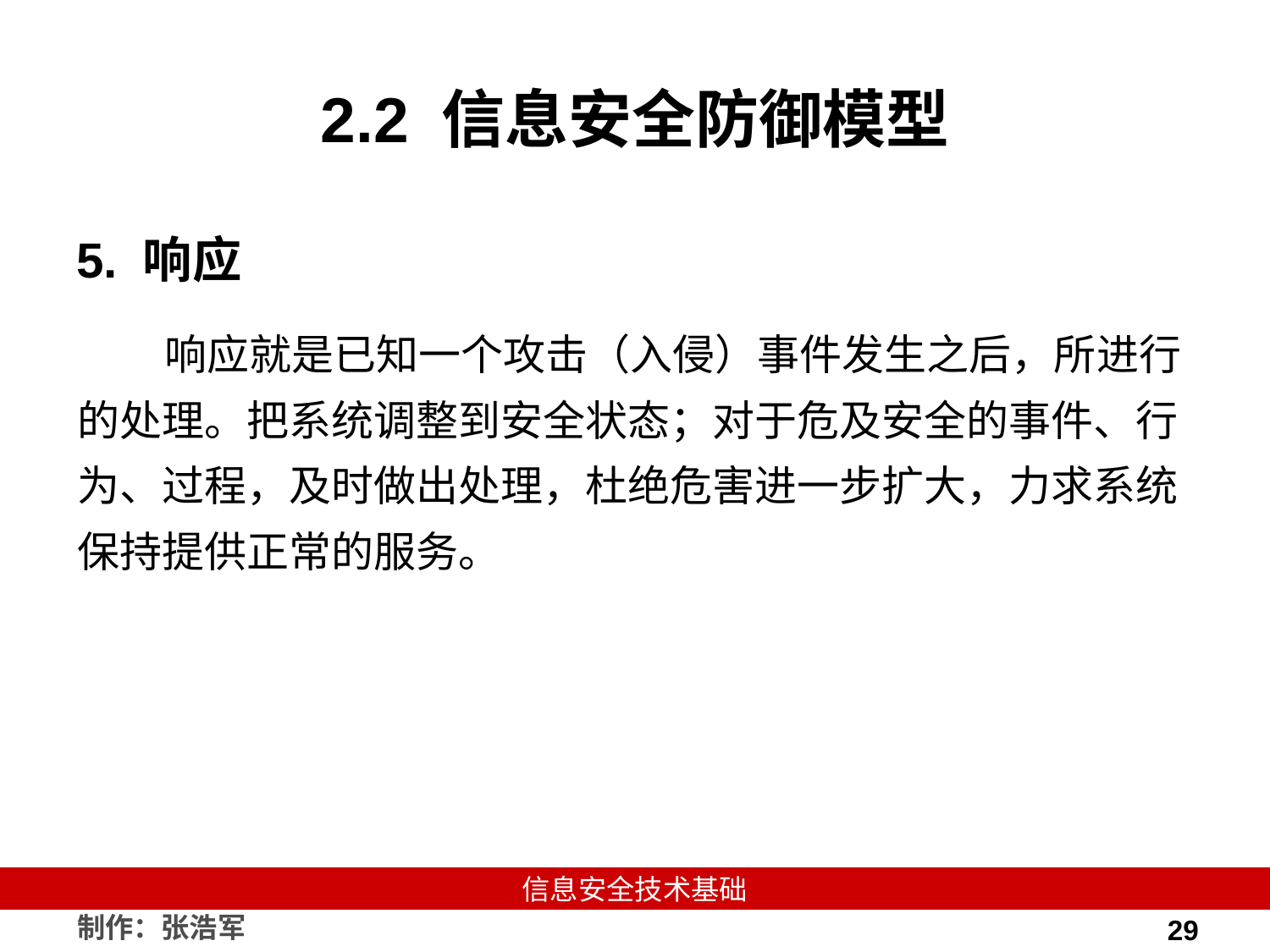

# 2.2 信息安全防御模型
5. 响应
响应就是已知一个攻击（入侵）事件发生之后，所进行的处理。把系统调整到安全状态；对于危及安全的事件、行为、过程，及时做出处理，杜绝危害进一步扩大，力求系统保持提供正常的服务。
29